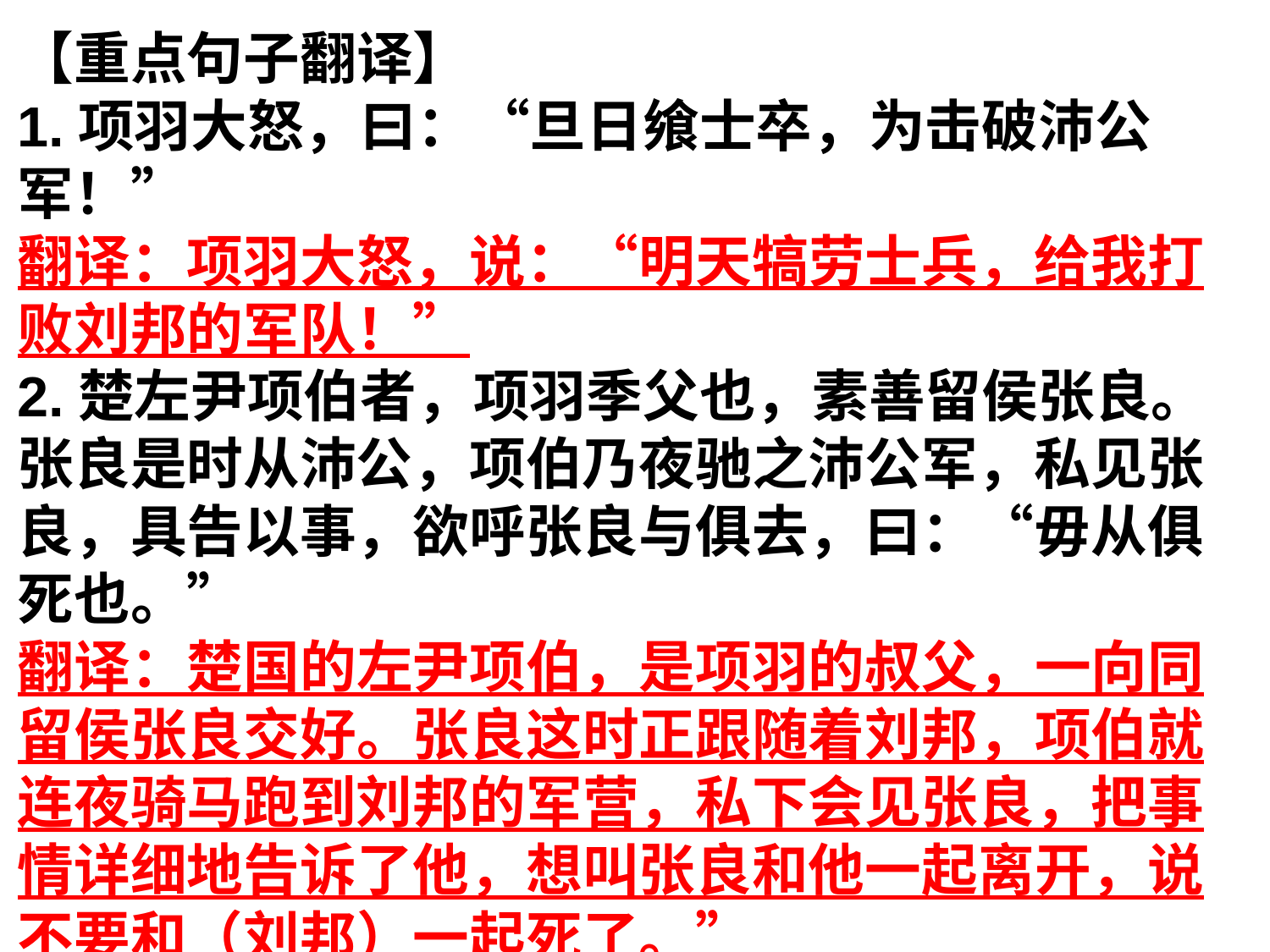

【重点句子翻译】
1.项羽大怒，曰：“旦日飨士卒，为击破沛公军！”
翻译：项羽大怒，说：“明天犒劳士兵，给我打败刘邦的军队！”
2.楚左尹项伯者，项羽季父也，素善留侯张良。张良是时从沛公，项伯乃夜驰之沛公军，私见张良，具告以事，欲呼张良与俱去，曰：“毋从俱死也。”
翻译：楚国的左尹项伯，是项羽的叔父，一向同留侯张良交好。张良这时正跟随着刘邦，项伯就连夜骑马跑到刘邦的军营，私下会见张良，把事情详细地告诉了他，想叫张良和他一起离开，说不要和（刘邦）一起死了。”